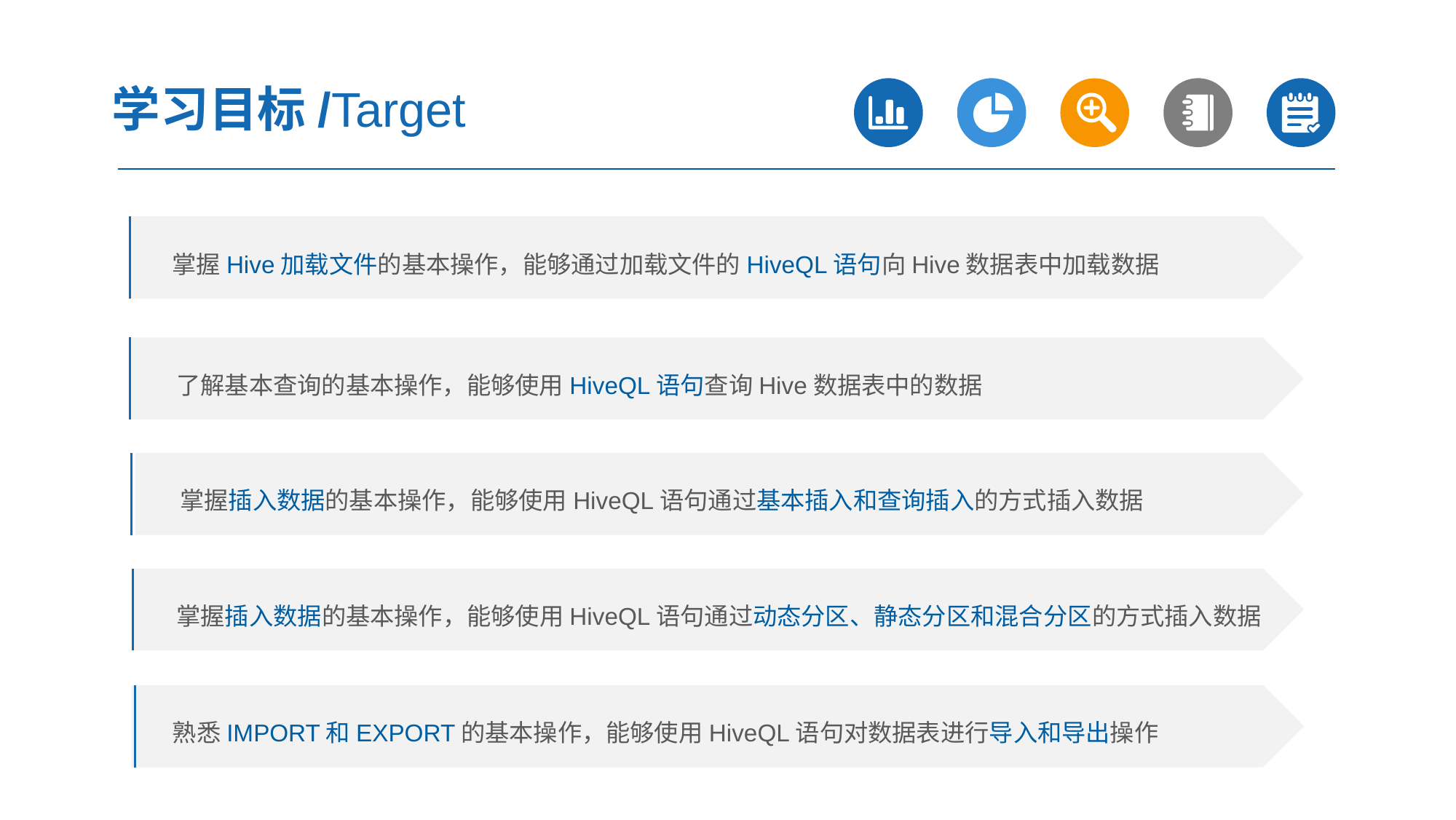

学习目标/Target

    掌握Hive加载文件的基本操作，能够通过加载文件的HiveQL语句向Hive数据表中加载数据

    了解基本查询的基本操作，能够使用HiveQL语句查询Hive数据表中的数据

    掌握插入数据的基本操作，能够使用HiveQL语句通过基本插入和查询插入的方式插入数据
    掌握插入数据的基本操作，能够使用HiveQL语句通过动态分区、静态分区和混合分区的方式插入数据

    熟悉IMPORT和EXPORT的基本操作，能够使用HiveQL语句对数据表进行导入和导出操作